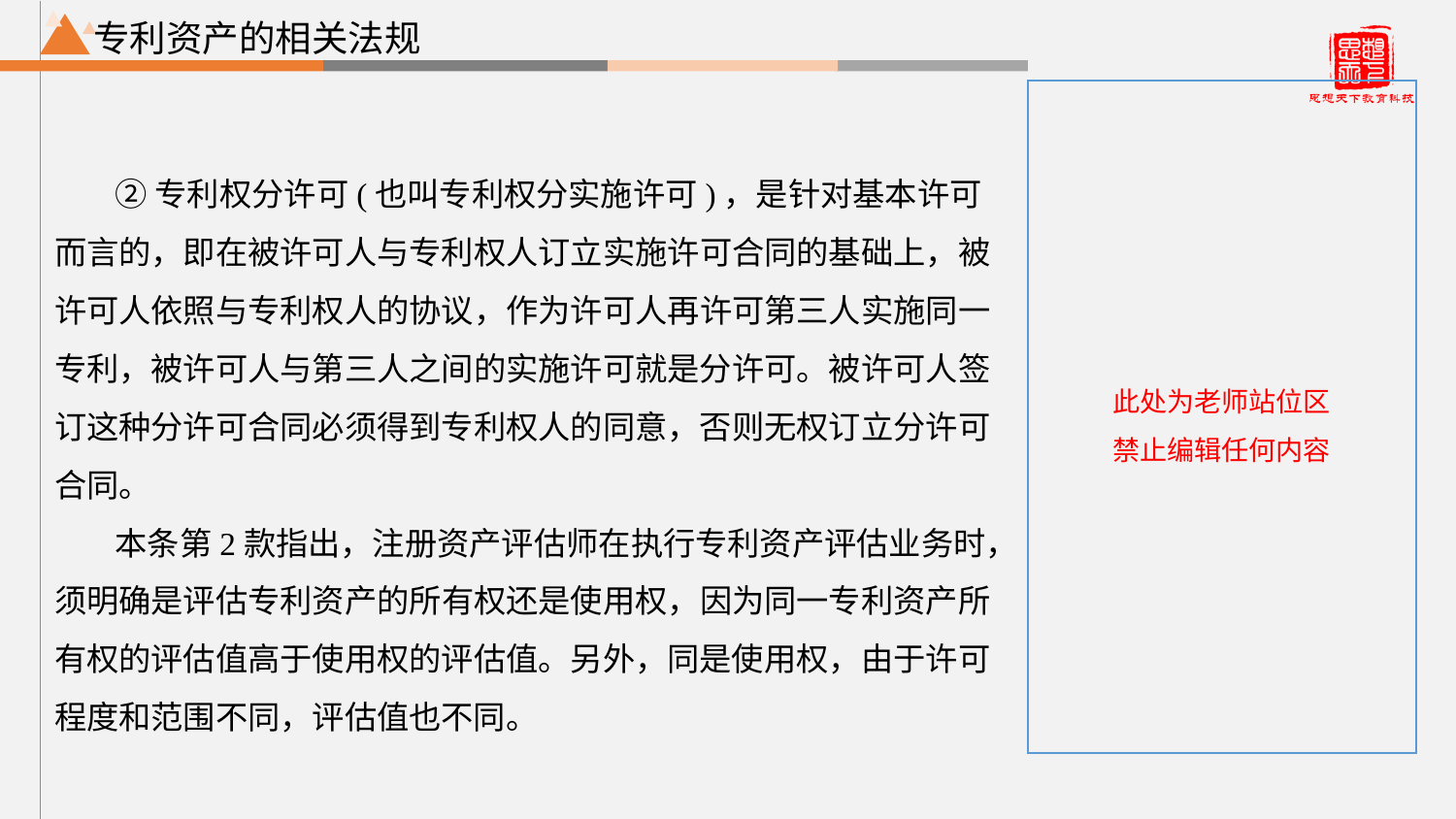

专利资产的相关法规
②专利权分许可(也叫专利权分实施许可)，是针对基本许可而言的，即在被许可人与专利权人订立实施许可合同的基础上，被许可人依照与专利权人的协议，作为许可人再许可第三人实施同一专利，被许可人与第三人之间的实施许可就是分许可。被许可人签订这种分许可合同必须得到专利权人的同意，否则无权订立分许可合同。
本条第2款指出，注册资产评估师在执行专利资产评估业务时，须明确是评估专利资产的所有权还是使用权，因为同一专利资产所有权的评估值高于使用权的评估值。另外，同是使用权，由于许可程度和范围不同，评估值也不同。
72